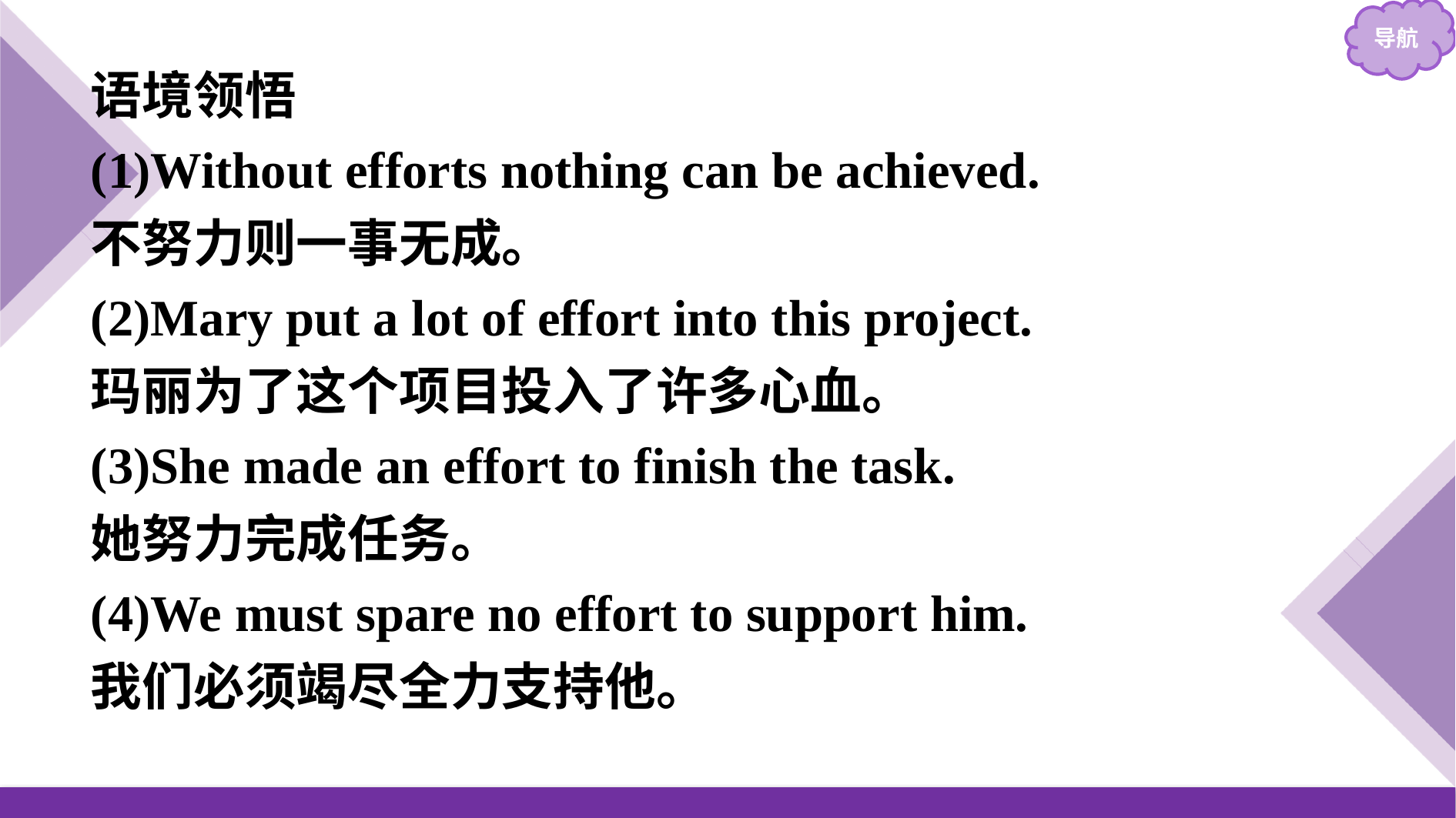

语境领悟
(1)Without efforts nothing can be achieved.
不努力则一事无成。
(2)Mary put a lot of effort into this project.
玛丽为了这个项目投入了许多心血。
(3)She made an effort to finish the task.
她努力完成任务。
(4)We must spare no effort to support him.
我们必须竭尽全力支持他。